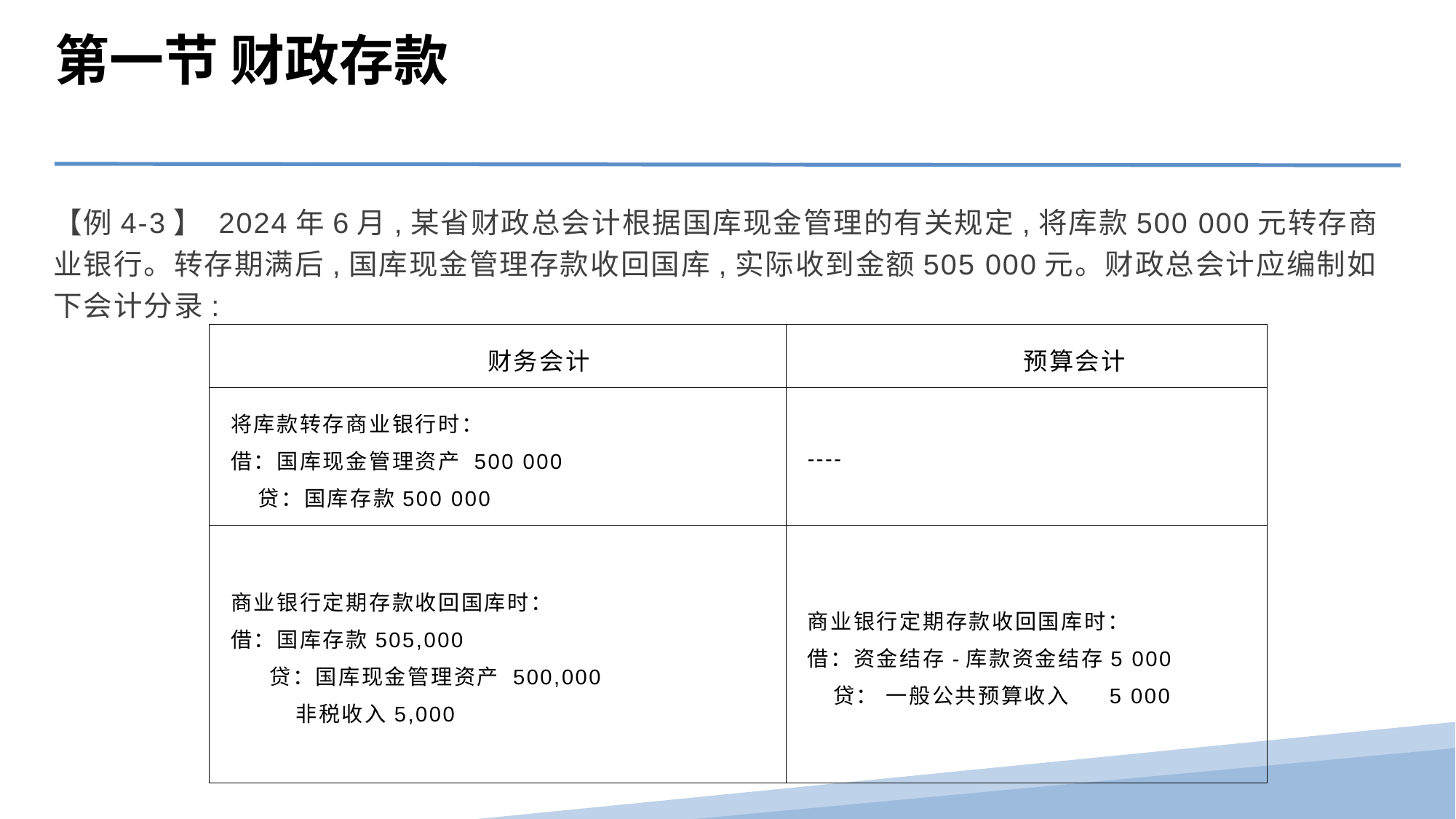

第一节 财政存款

【例4-3】 2024年6月,某省财政总会计根据国库现金管理的有关规定,将库款500 000元转存商业银行。转存期满后,国库现金管理存款收回国库,实际收到金额505 000元。财政总会计应编制如下会计分录:
| 财务会计 | 预算会计 |
| --- | --- |
| 将库款转存商业银行时： 借：国库现金管理资产 500 000 贷：国库存款500 000 | ---- |
| 商业银行定期存款收回国库时： 借：国库存款505,000 贷：国库现金管理资产 500,000 非税收入5,000 | 商业银行定期存款收回国库时： 借：资金结存-库款资金结存5 000 贷： 一般公共预算收入 5 000 |